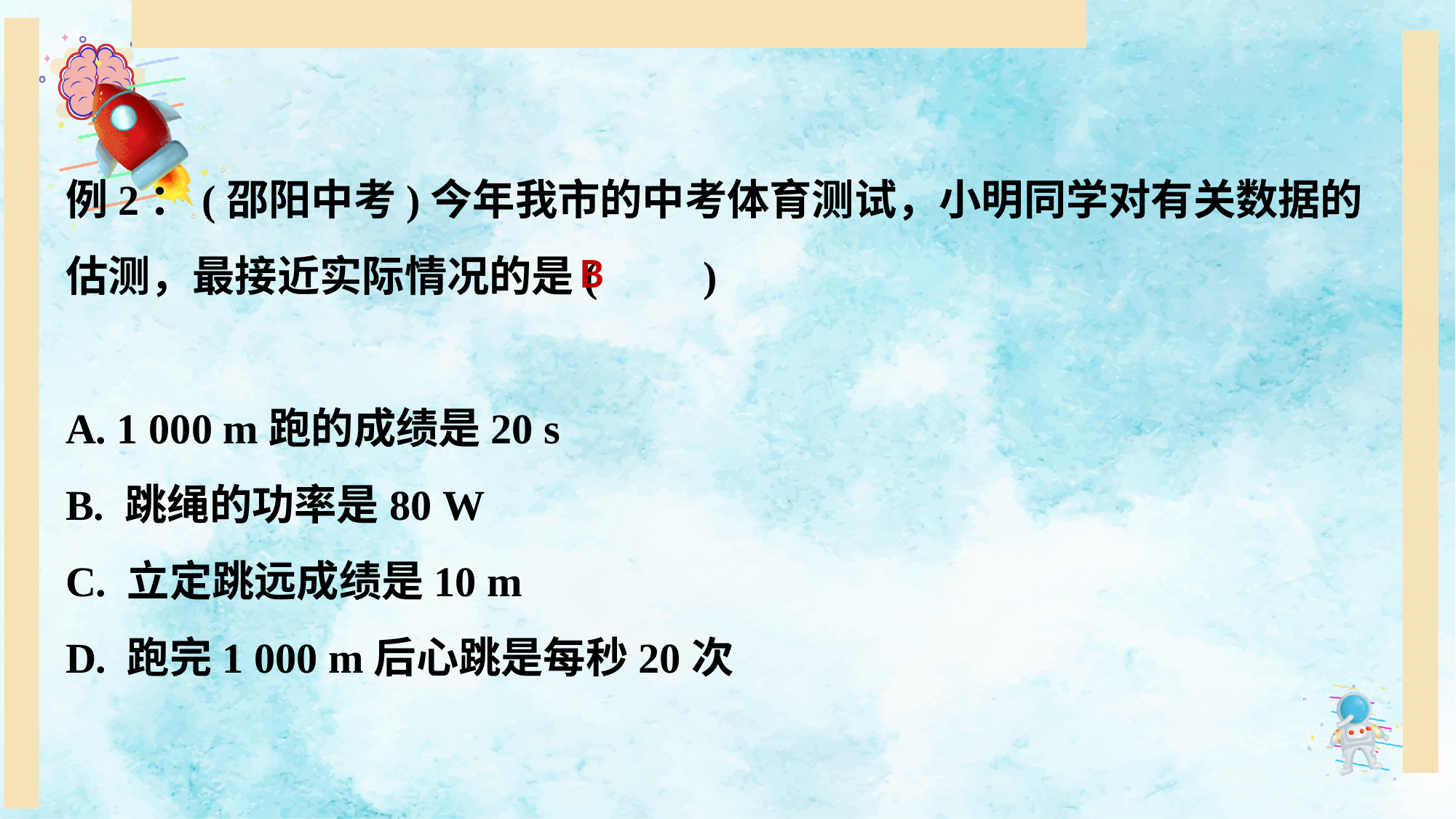

例2：(邵阳中考)今年我市的中考体育测试，小明同学对有关数据的估测，最接近实际情况的是(　　)

A. 1 000 m跑的成绩是20 s
B. 跳绳的功率是80 W
C. 立定跳远成绩是10 m
D. 跑完1 000 m后心跳是每秒20次
B